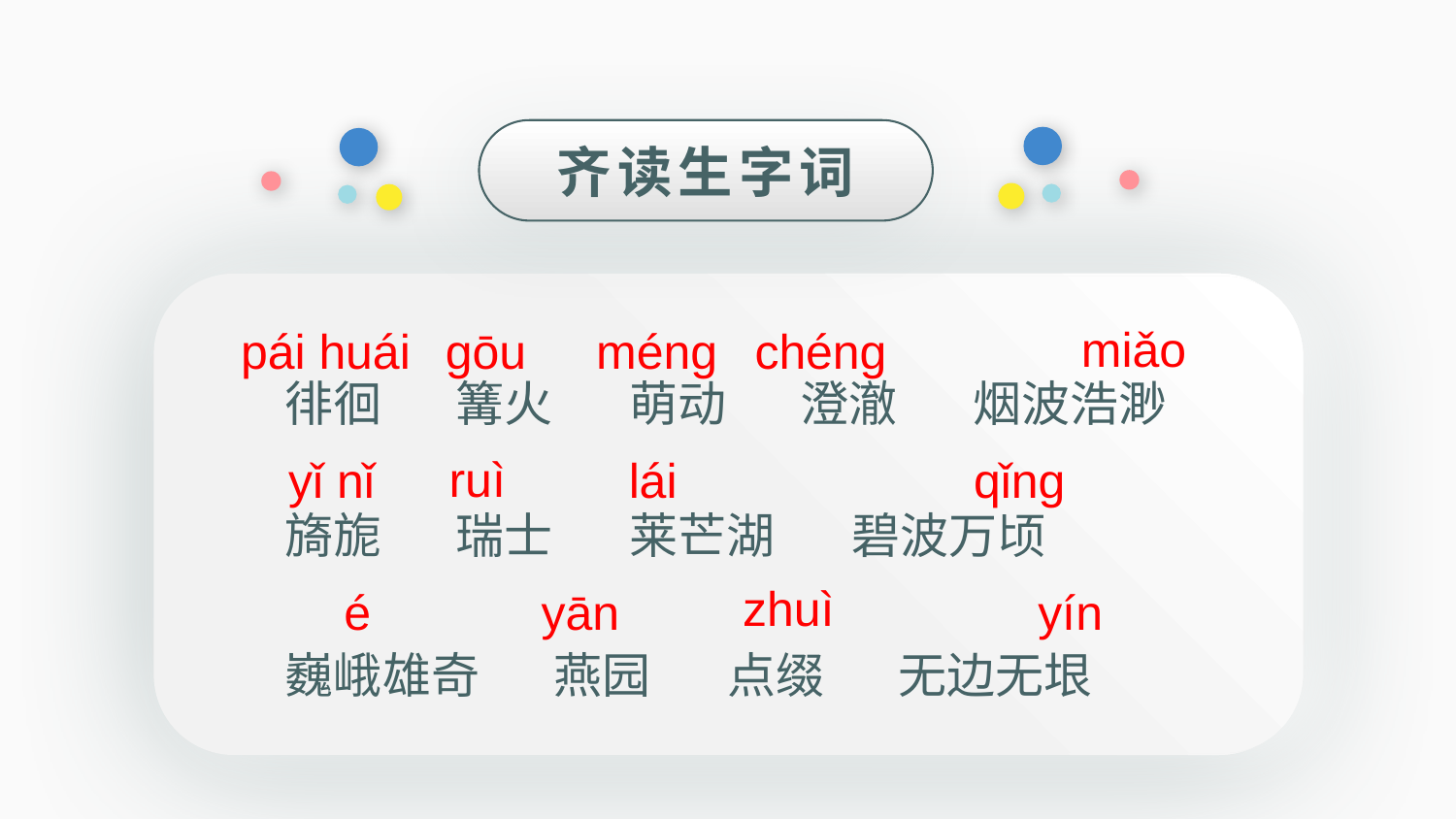

齐读生字词

miǎo
pái huái
gōu
méng
chéng
徘徊
篝火
萌动
澄澈
烟波浩渺
ruì
yǐ nǐ
lái
qǐng
旖旎
瑞士
莱芒湖
碧波万顷
zhuì
é
yān
yín
巍峨雄奇
燕园
点缀
无边无垠